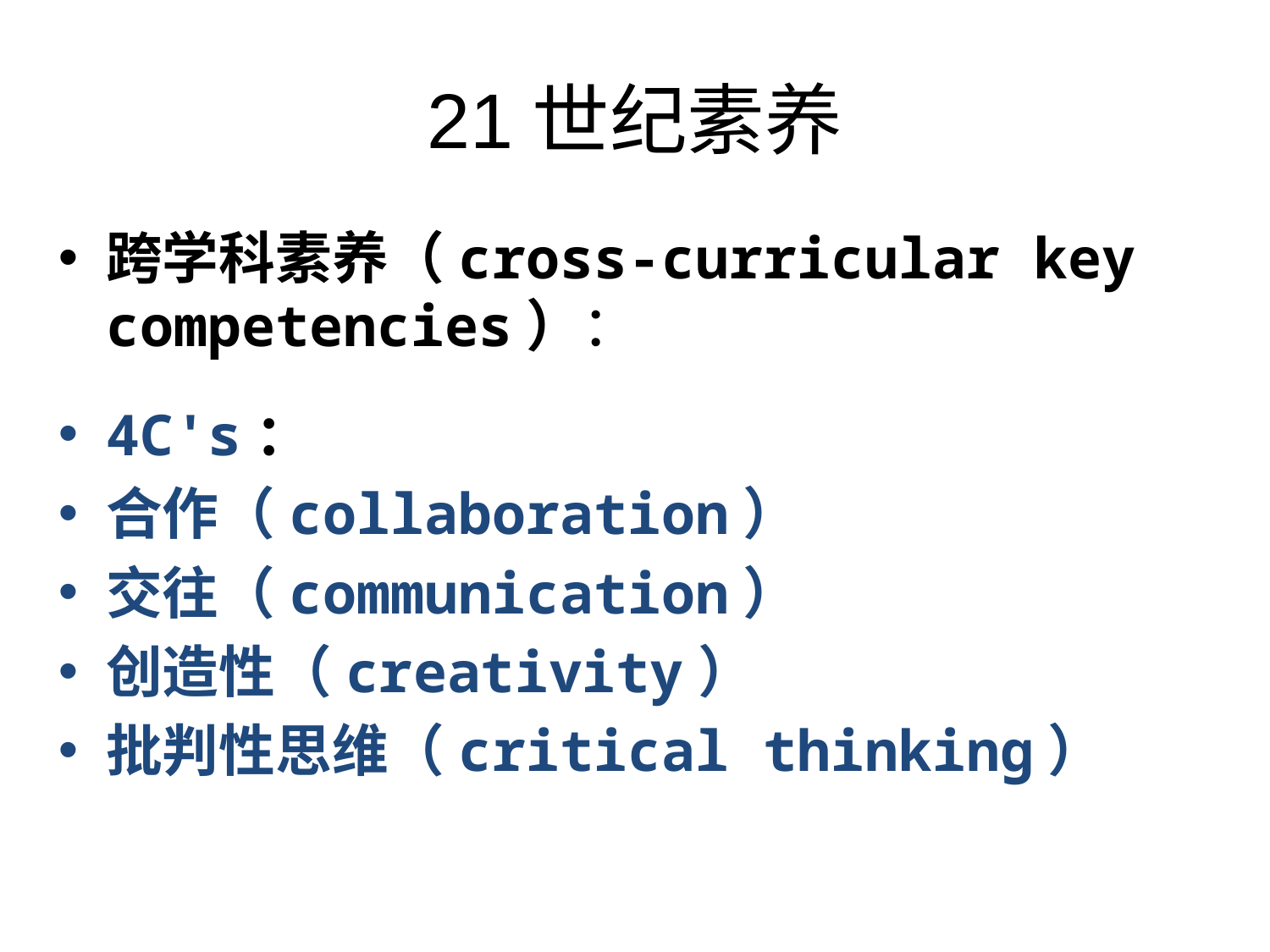

# 21世纪素养
跨学科素养（cross-curricular key competencies）：

4C's：
合作（collaboration）
交往（communication）
创造性（creativity）
批判性思维（critical thinking）